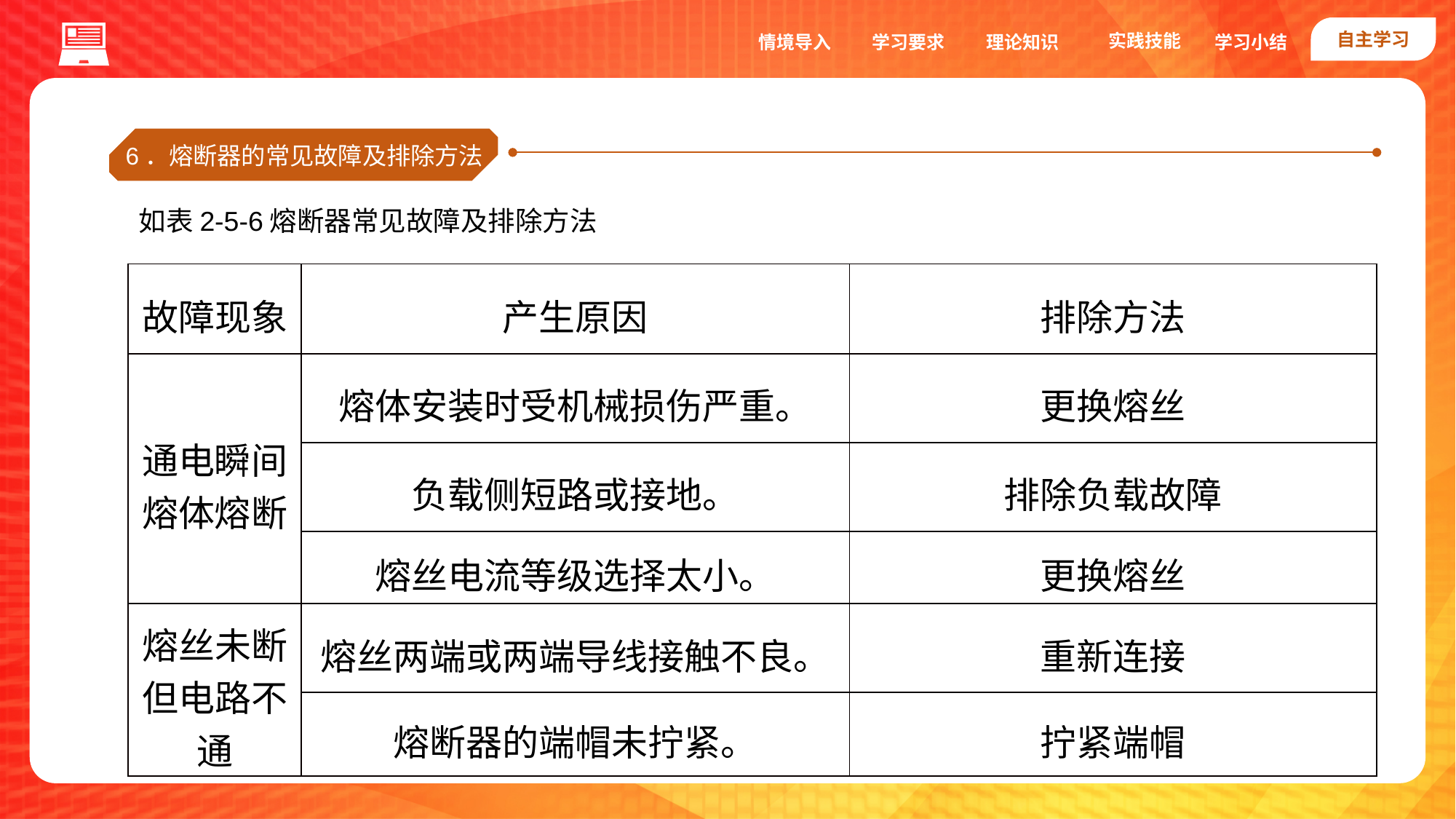

自主学习
实践技能
情境导入
学习要求
理论知识
学习小结

6．熔断器的常见故障及排除方法
如表2-5-6熔断器常见故障及排除方法
| 故障现象 | 产生原因 | 排除方法 |
| --- | --- | --- |
| 通电瞬间熔体熔断 | 熔体安装时受机械损伤严重。 | 更换熔丝 |
|  | 负载侧短路或接地。 | 排除负载故障 |
|  | 熔丝电流等级选择太小。 | 更换熔丝 |
| 熔丝未断但电路不通 | 熔丝两端或两端导线接触不良。 | 重新连接 |
|  | 熔断器的端帽未拧紧。 | 拧紧端帽 |